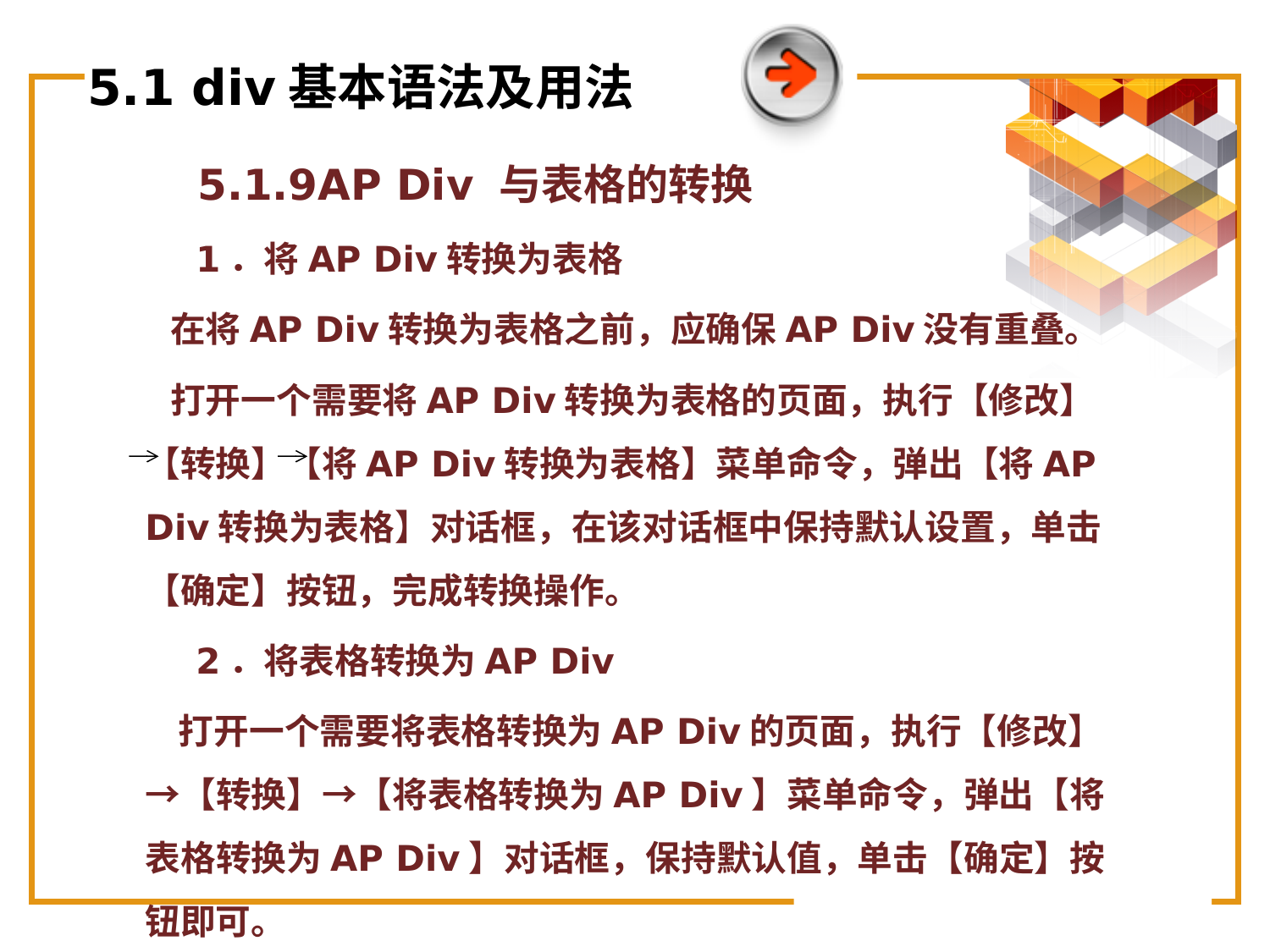

# 5.1 div基本语法及用法
5.1.9AP Div 与表格的转换
        1．将AP Div转换为表格
        在将AP Div转换为表格之前，应确保AP Div没有重叠。
        打开一个需要将AP Div转换为表格的页面，执行【修改】     【转换】【将AP Div转换为表格】菜单命令，弹出【将AP Div转换为表格】对话框，在该对话框中保持默认设置，单击【确定】按钮，完成转换操作。
        2．将表格转换为AP Div
         打开一个需要将表格转换为AP Div的页面，执行【修改】→【转换】→【将表格转换为AP Div】菜单命令，弹出【将表格转换为AP Div】对话框，保持默认值，单击【确定】按钮即可。